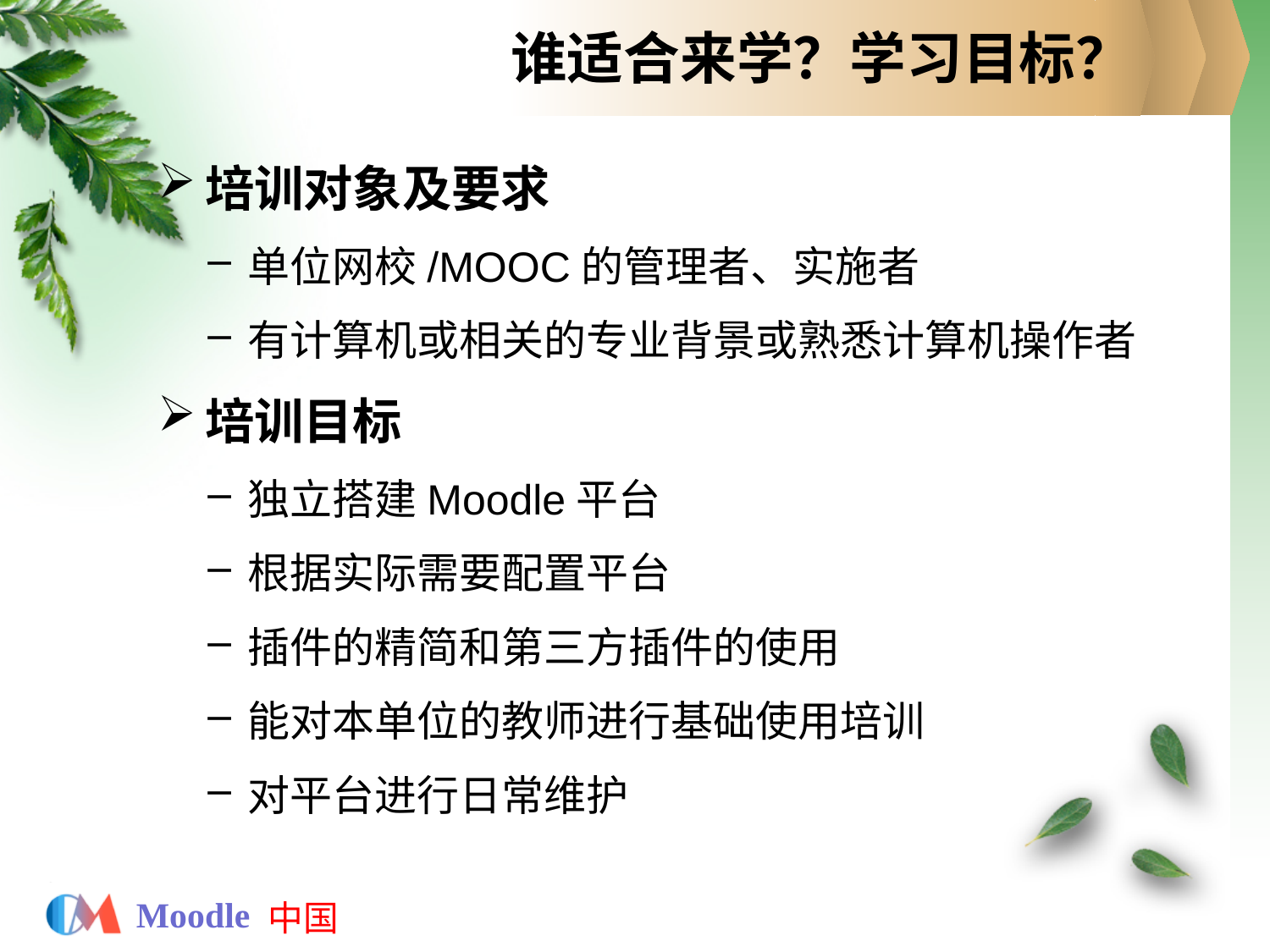

# 谁适合来学？学习目标？
培训对象及要求
单位网校/MOOC的管理者、实施者
有计算机或相关的专业背景或熟悉计算机操作者
培训目标
独立搭建Moodle平台
根据实际需要配置平台
插件的精简和第三方插件的使用
能对本单位的教师进行基础使用培训
对平台进行日常维护